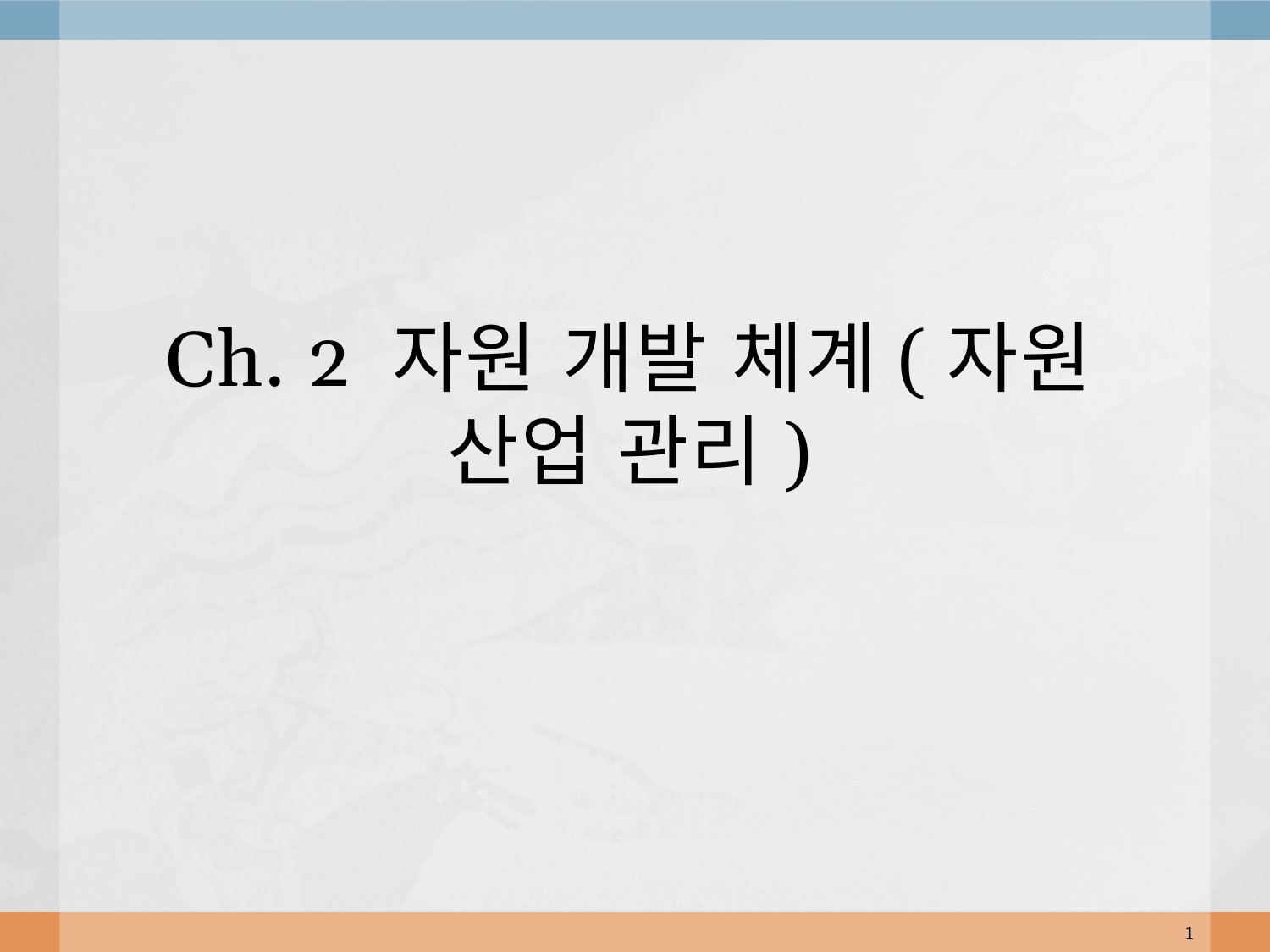

# Ch. 2 자원 개발 체계(자원 산업 관리)
1